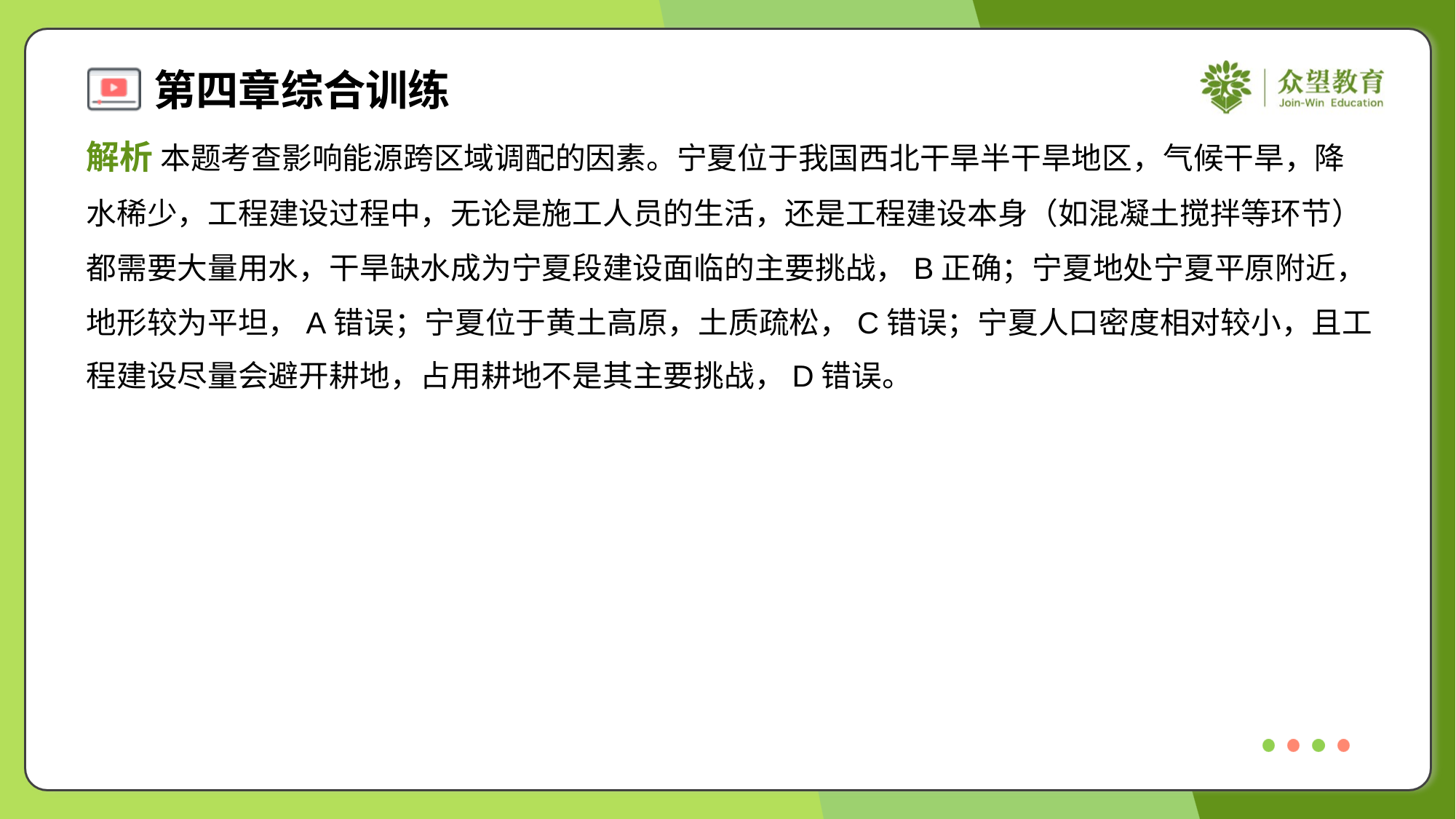

解析 本题考查影响能源跨区域调配的因素。宁夏位于我国西北干旱半干旱地区，气候干旱，降
水稀少，工程建设过程中，无论是施工人员的生活，还是工程建设本身（如混凝土搅拌等环节）
都需要大量用水，干旱缺水成为宁夏段建设面临的主要挑战，B正确；宁夏地处宁夏平原附近，
地形较为平坦，A错误；宁夏位于黄土高原，土质疏松，C错误；宁夏人口密度相对较小，且工
程建设尽量会避开耕地，占用耕地不是其主要挑战，D错误。